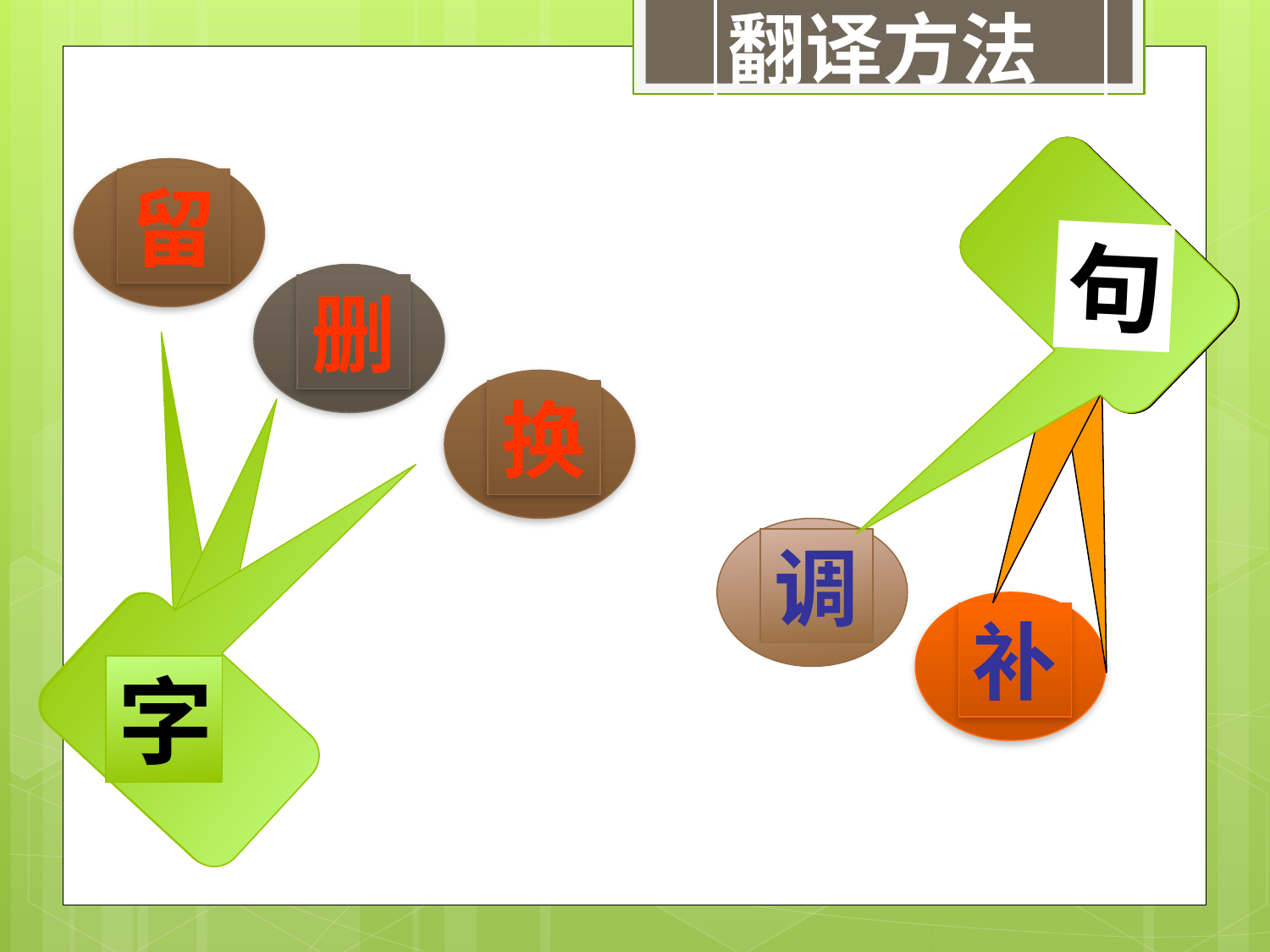

翻译方法

留

句

删

换

调

补

字